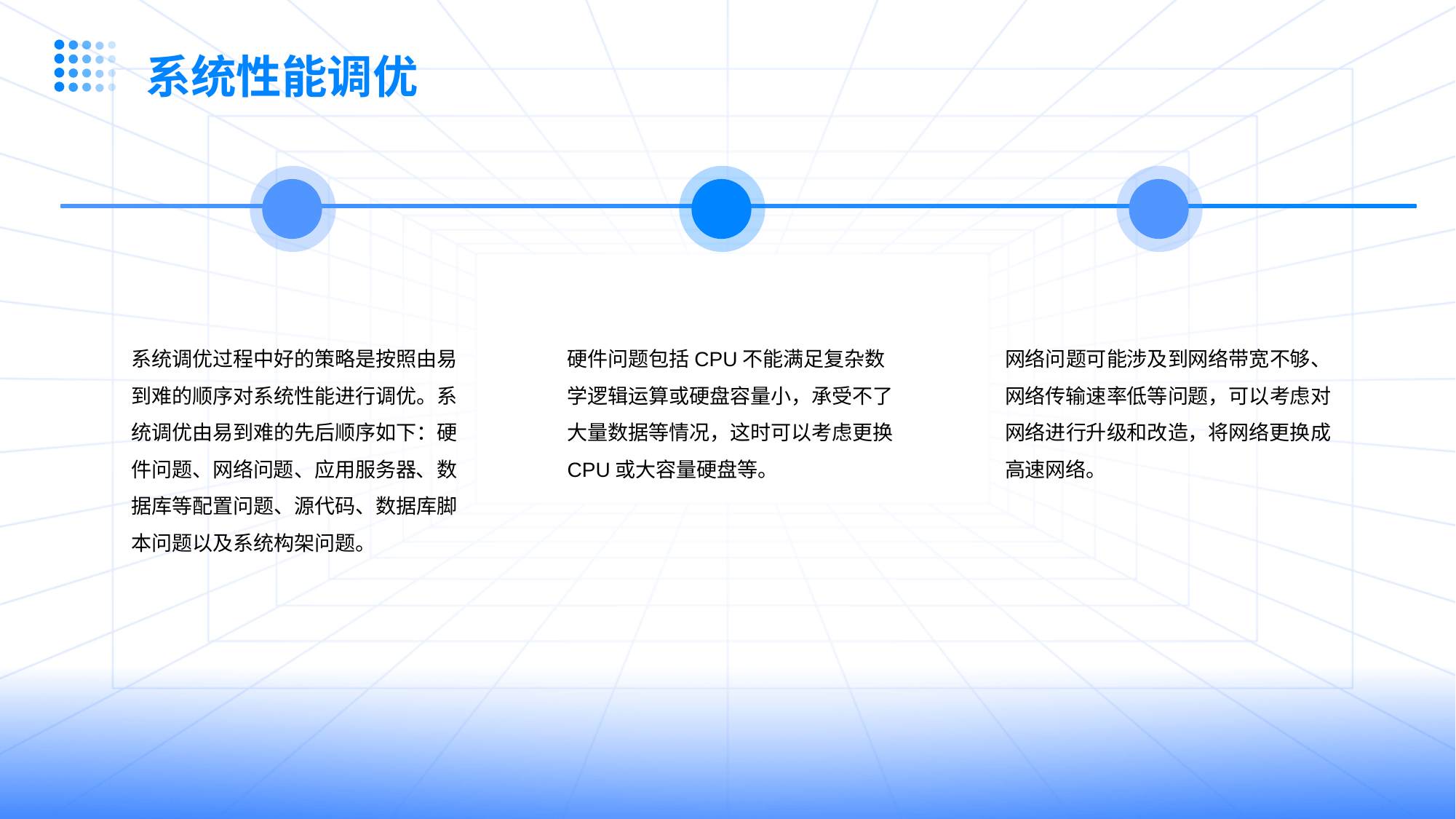

系统性能调优

系统调优过程中好的策略是按照由易到难的顺序对系统性能进行调优。系统调优由易到难的先后顺序如下：硬件问题、网络问题、应用服务器、数据库等配置问题、源代码、数据库脚本问题以及系统构架问题。
硬件问题包括CPU不能满足复杂数学逻辑运算或硬盘容量小，承受不了大量数据等情况，这时可以考虑更换CPU或大容量硬盘等。
网络问题可能涉及到网络带宽不够、网络传输速率低等问题，可以考虑对网络进行升级和改造，将网络更换成高速网络。